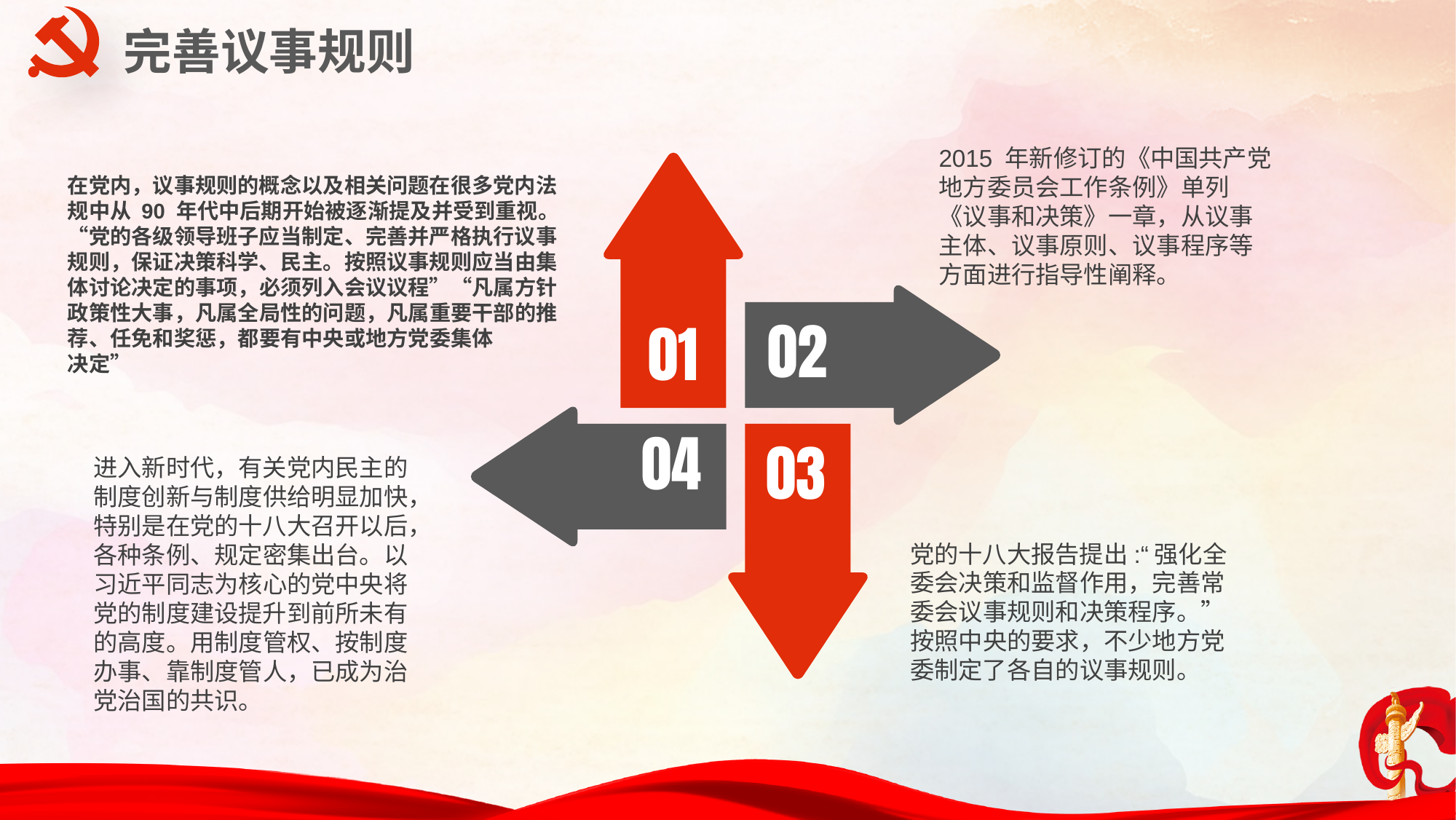

完善议事规则
2015 年新修订的《中国共产党地方委员会工作条例》单列《议事和决策》一章，从议事主体、议事原则、议事程序等方面进行指导性阐释。

01
在党内，议事规则的概念以及相关问题在很多党内法规中从 90 年代中后期开始被逐渐提及并受到重视。“党的各级领导班子应当制定、完善并严格执行议事规则，保证决策科学、民主。按照议事规则应当由集体讨论决定的事项，必须列入会议议程”“凡属方针政策性大事，凡属全局性的问题，凡属重要干部的推荐、任免和奖惩，都要有中央或地方党委集体
决定”

02

04

03
进入新时代，有关党内民主的制度创新与制度供给明显加快，特别是在党的十八大召开以后，各种条例、规定密集出台。以习近平同志为核心的党中央将党的制度建设提升到前所未有的高度。用制度管权、按制度办事、靠制度管人，已成为治党治国的共识。
党的十八大报告提出:“强化全委会决策和监督作用，完善常委会议事规则和决策程序。”按照中央的要求，不少地方党委制定了各自的议事规则。